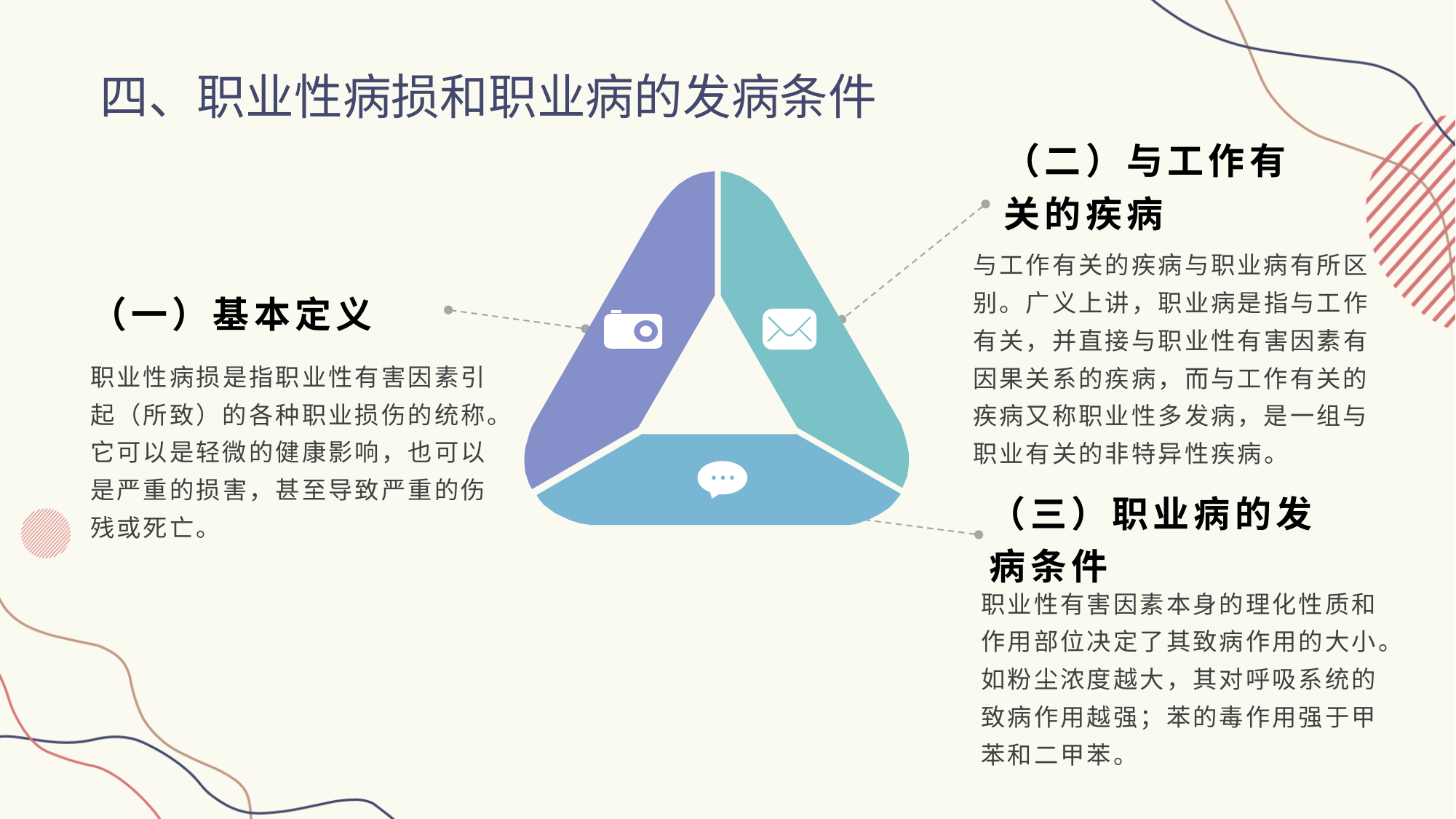

四、职业性病损和职业病的发病条件
（二）与工作有关的疾病

与工作有关的疾病与职业病有所区别。广义上讲，职业病是指与工作有关，并直接与职业性有害因素有因果关系的疾病，而与工作有关的疾病又称职业性多发病，是一组与职业有关的非特异性疾病。
（一）基本定义

职业性病损是指职业性有害因素引起（所致）的各种职业损伤的统称。它可以是轻微的健康影响，也可以是严重的损害，甚至导致严重的伤残或死亡。

（三）职业病的发病条件
职业性有害因素本身的理化性质和作用部位决定了其致病作用的大小。如粉尘浓度越大，其对呼吸系统的致病作用越强；苯的毒作用强于甲苯和二甲苯。